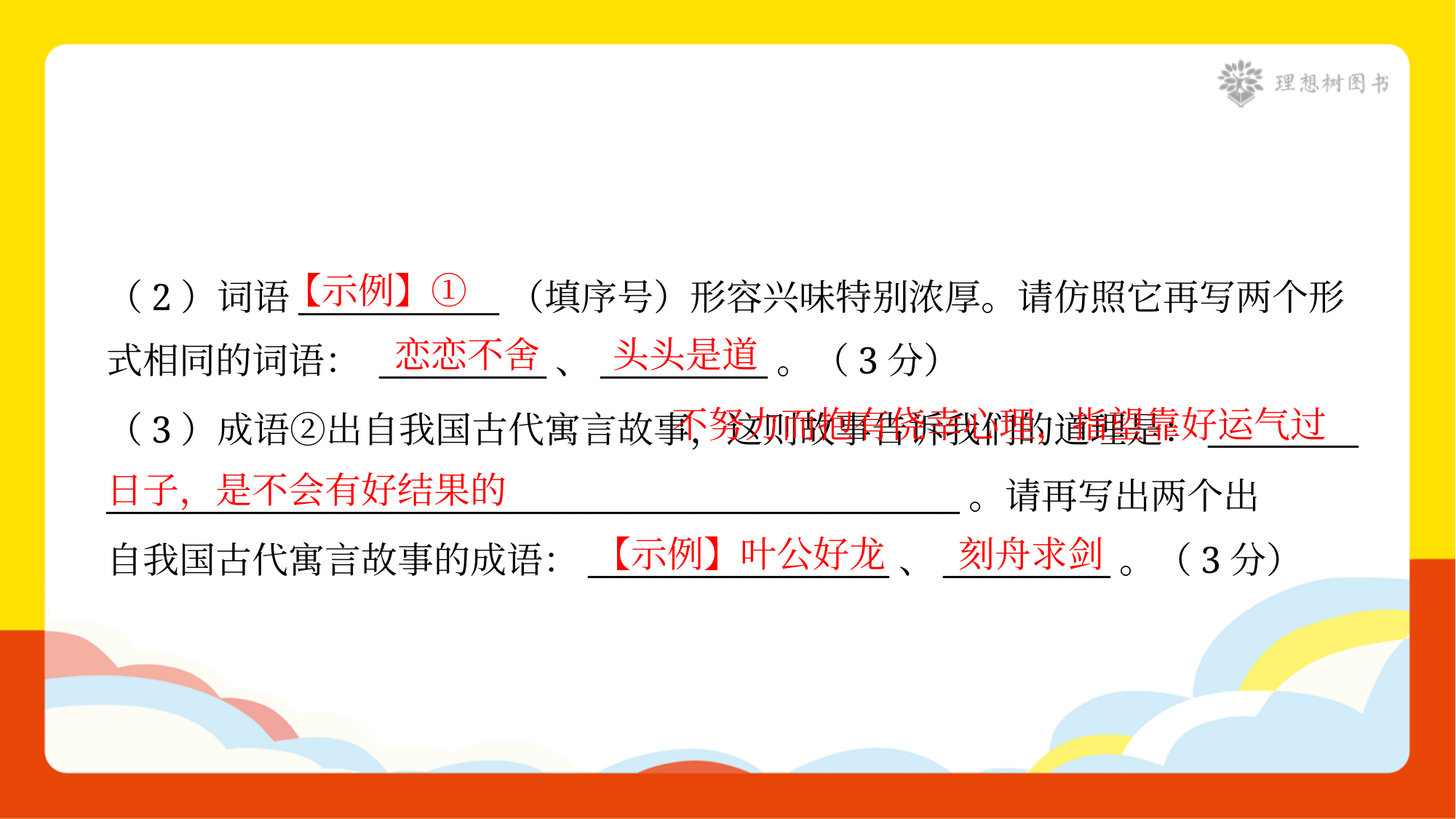

【示例】①
（2）词语____________（填序号）形容兴味特别浓厚。请仿照它再写两个形
式相同的词语： __________、__________。（3分）
恋恋不舍
头头是道
                                                            不努力而抱有侥幸心理，指望靠好运气过日子，是不会有好结果的
（3）成语②出自我国古代寓言故事，这则故事告诉我们的道理是：_________
___________________________________________________。请再写出两个出
自我国古代寓言故事的成语：__________________、__________。（3分）
【示例】叶公好龙
刻舟求剑